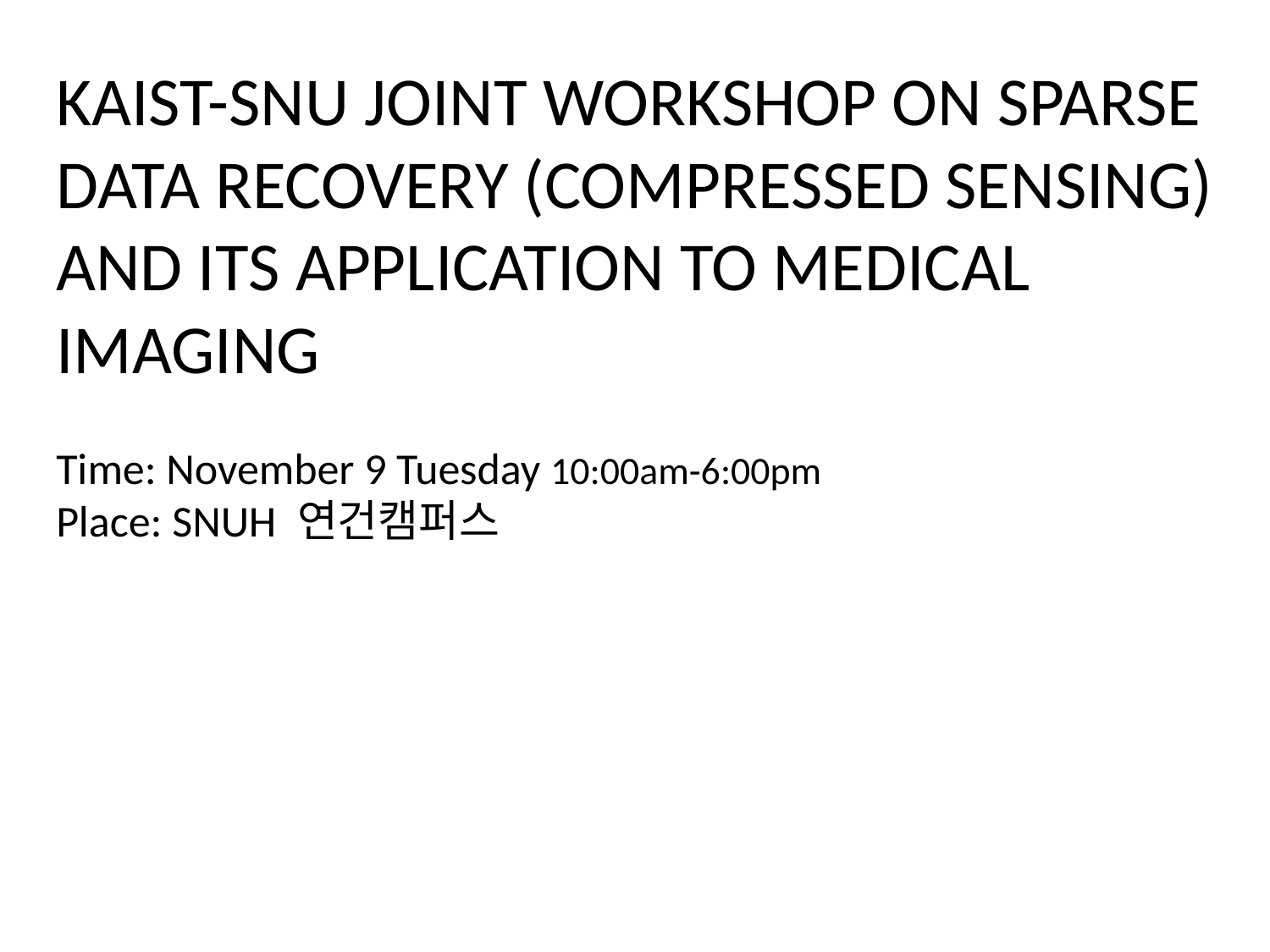

KAIST-SNU JOINT WORKSHOP ON SPARSE DATA RECOVERY (COMPRESSED SENSING) AND ITS APPLICATION TO MEDICAL IMAGING

Time: November 9 Tuesday 10:00am-6:00pm
Place: SNUH 연건캠퍼스